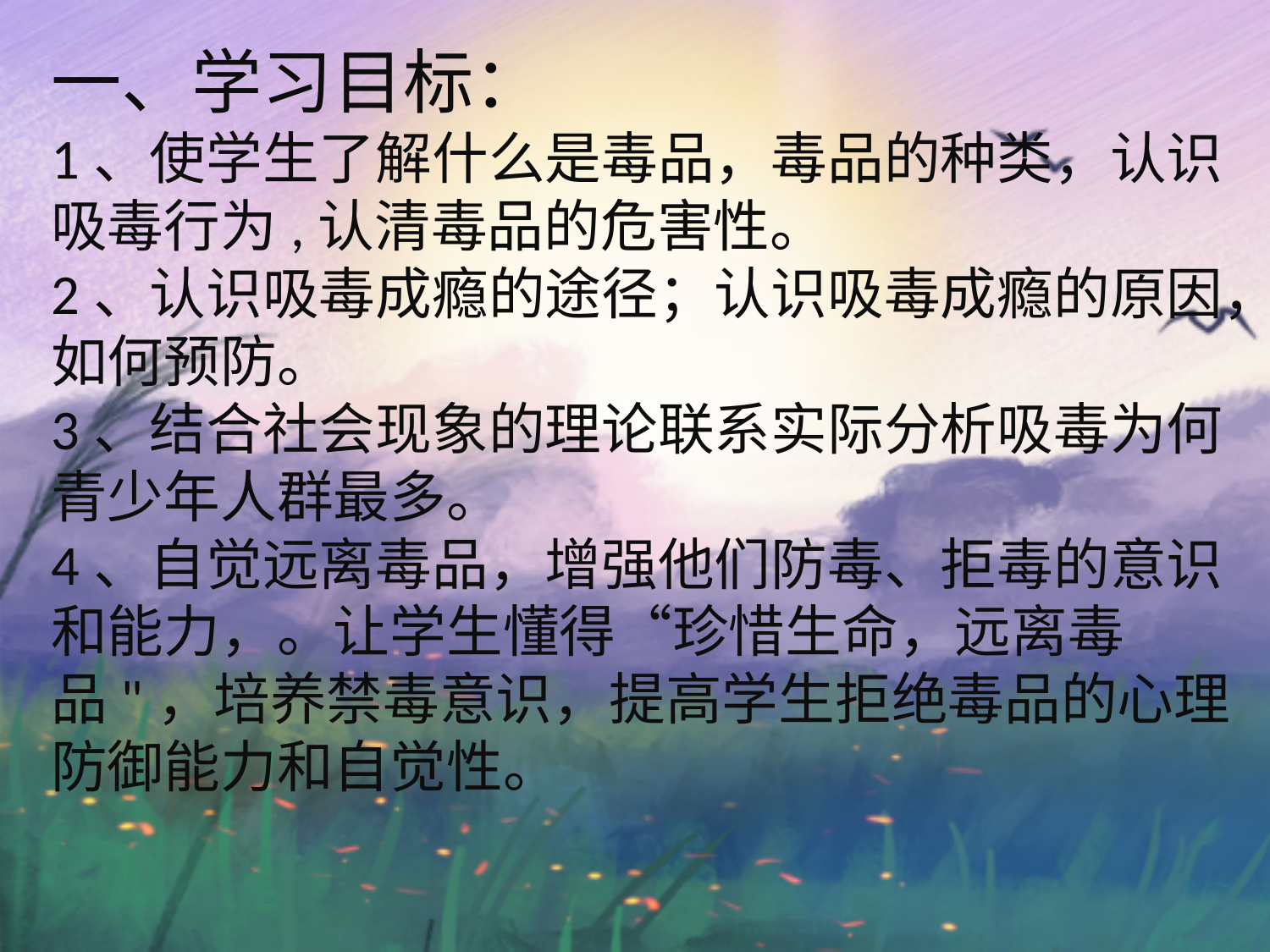

一、学习目标：
1、使学生了解什么是毒品，毒品的种类，认识吸毒行为,认清毒品的危害性。
2、认识吸毒成瘾的途径；认识吸毒成瘾的原因，如何预防。
3、结合社会现象的理论联系实际分析吸毒为何青少年人群最多。
4、自觉远离毒品，增强他们防毒、拒毒的意识和能力，。让学生懂得“珍惜生命，远离毒品"，培养禁毒意识，提高学生拒绝毒品的心理防御能力和自觉性。